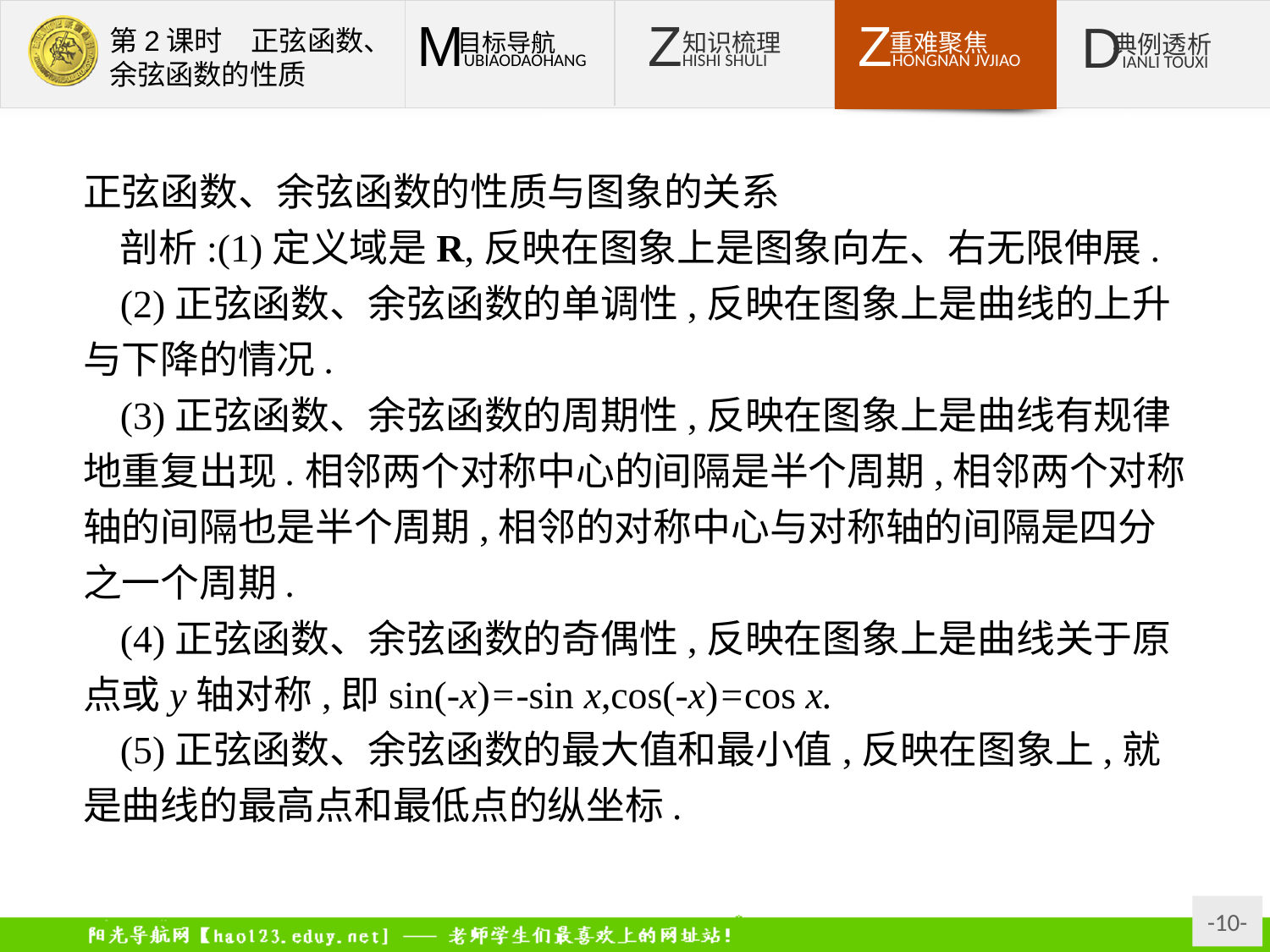

正弦函数、余弦函数的性质与图象的关系
剖析:(1)定义域是R,反映在图象上是图象向左、右无限伸展.
(2)正弦函数、余弦函数的单调性,反映在图象上是曲线的上升与下降的情况.
(3)正弦函数、余弦函数的周期性,反映在图象上是曲线有规律地重复出现.相邻两个对称中心的间隔是半个周期,相邻两个对称轴的间隔也是半个周期,相邻的对称中心与对称轴的间隔是四分之一个周期.
(4)正弦函数、余弦函数的奇偶性,反映在图象上是曲线关于原点或y轴对称,即sin(-x)=-sin x,cos(-x)=cos x.
(5)正弦函数、余弦函数的最大值和最小值,反映在图象上,就是曲线的最高点和最低点的纵坐标.